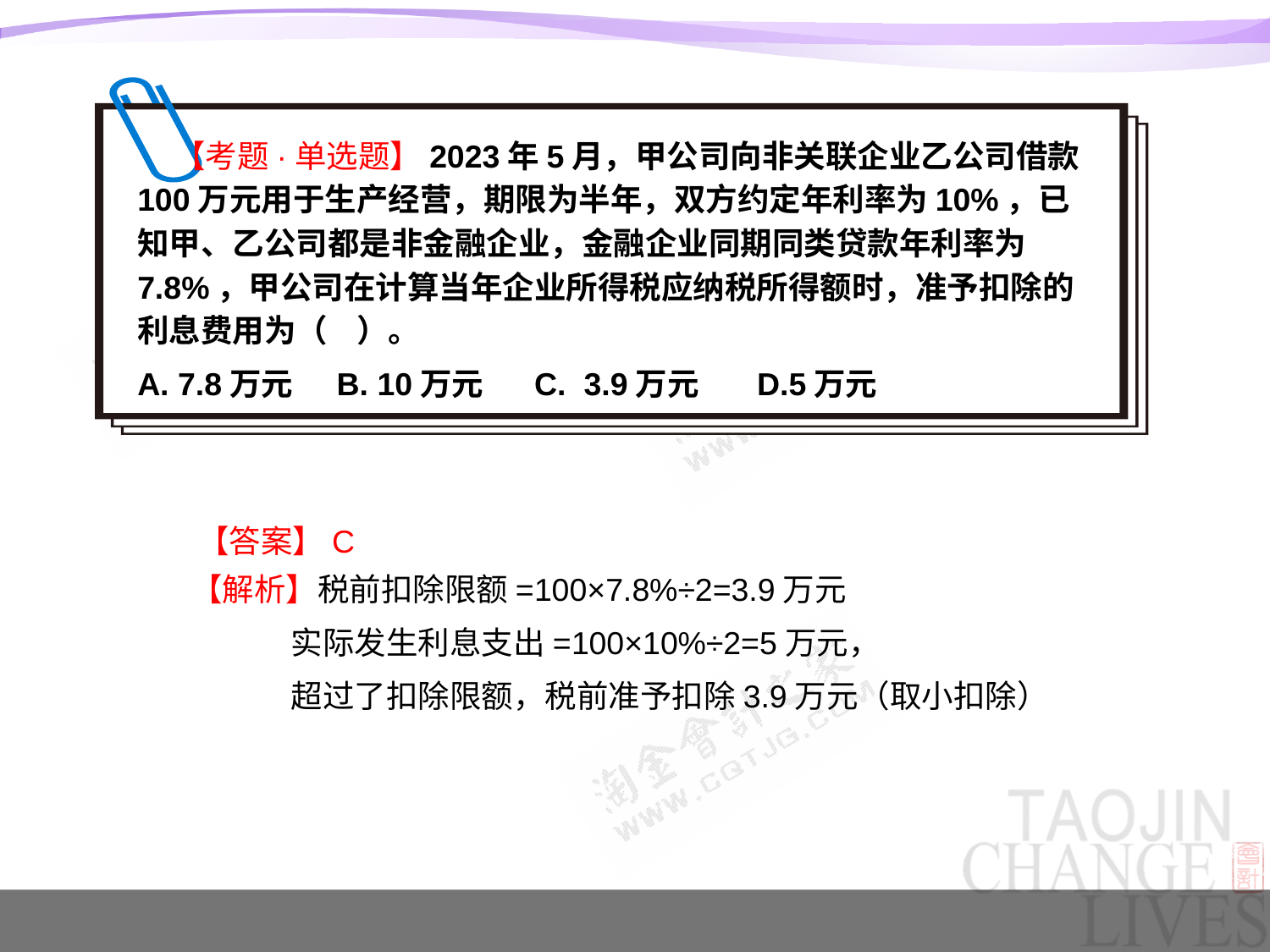

【考题·单选题】2023年5月，甲公司向非关联企业乙公司借款100万元用于生产经营，期限为半年，双方约定年利率为10%，已知甲、乙公司都是非金融企业，金融企业同期同类贷款年利率为7.8%，甲公司在计算当年企业所得税应纳税所得额时，准予扣除的利息费用为（    ）。
A. 7.8万元     B. 10万元      C.  3.9万元       D.5万元

【答案】C
       【解析】税前扣除限额=100×7.8%÷2=3.9万元
                     实际发生利息支出=100×10%÷2=5万元，
                     超过了扣除限额，税前准予扣除3.9万元（取小扣除）